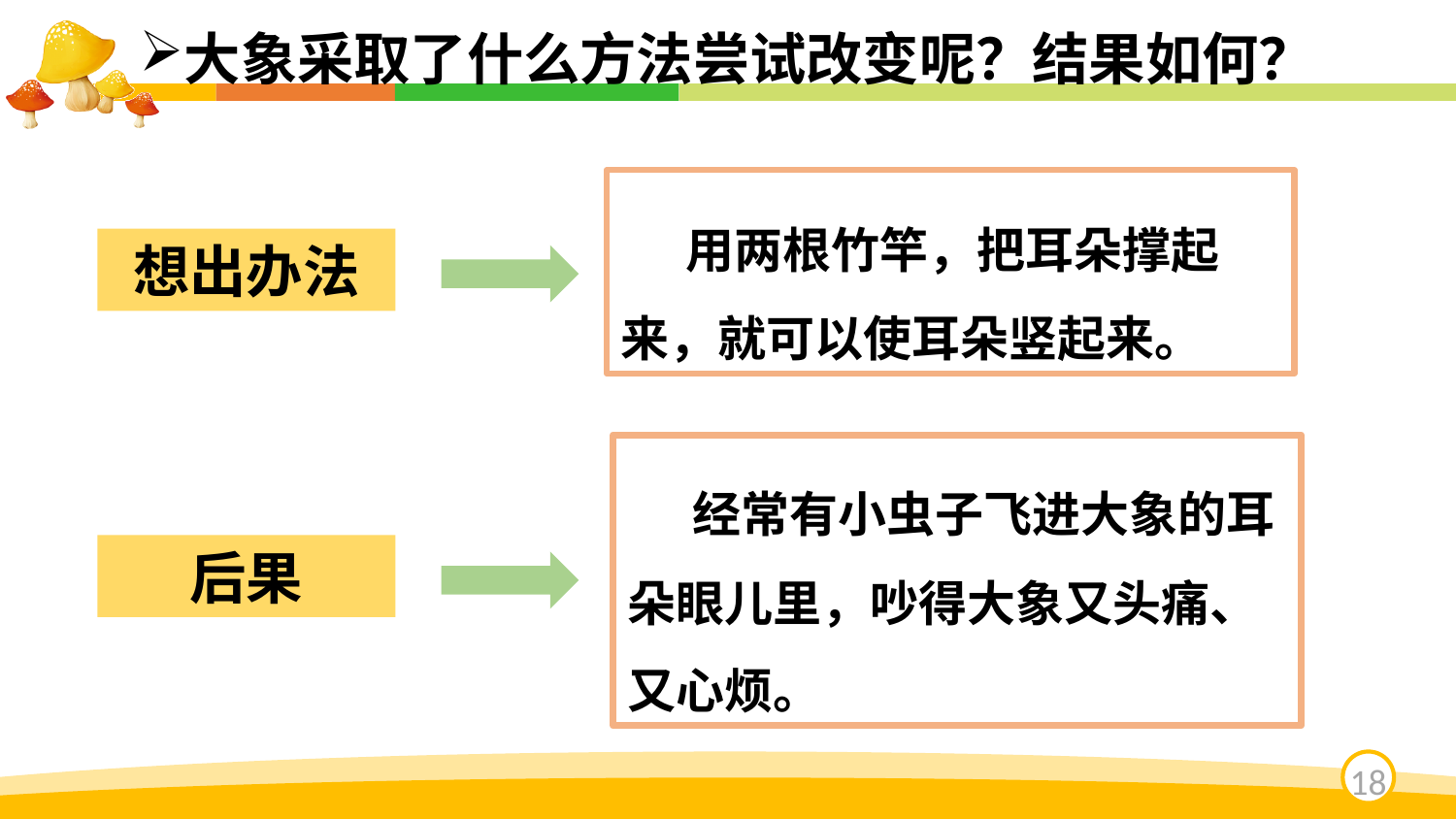

大象采取了什么方法尝试改变呢？结果如何？
    用两根竹竿，把耳朵撑起来，就可以使耳朵竖起来。
想出办法

    经常有小虫子飞进大象的耳朵眼儿里，吵得大象又头痛、又心烦。
后果